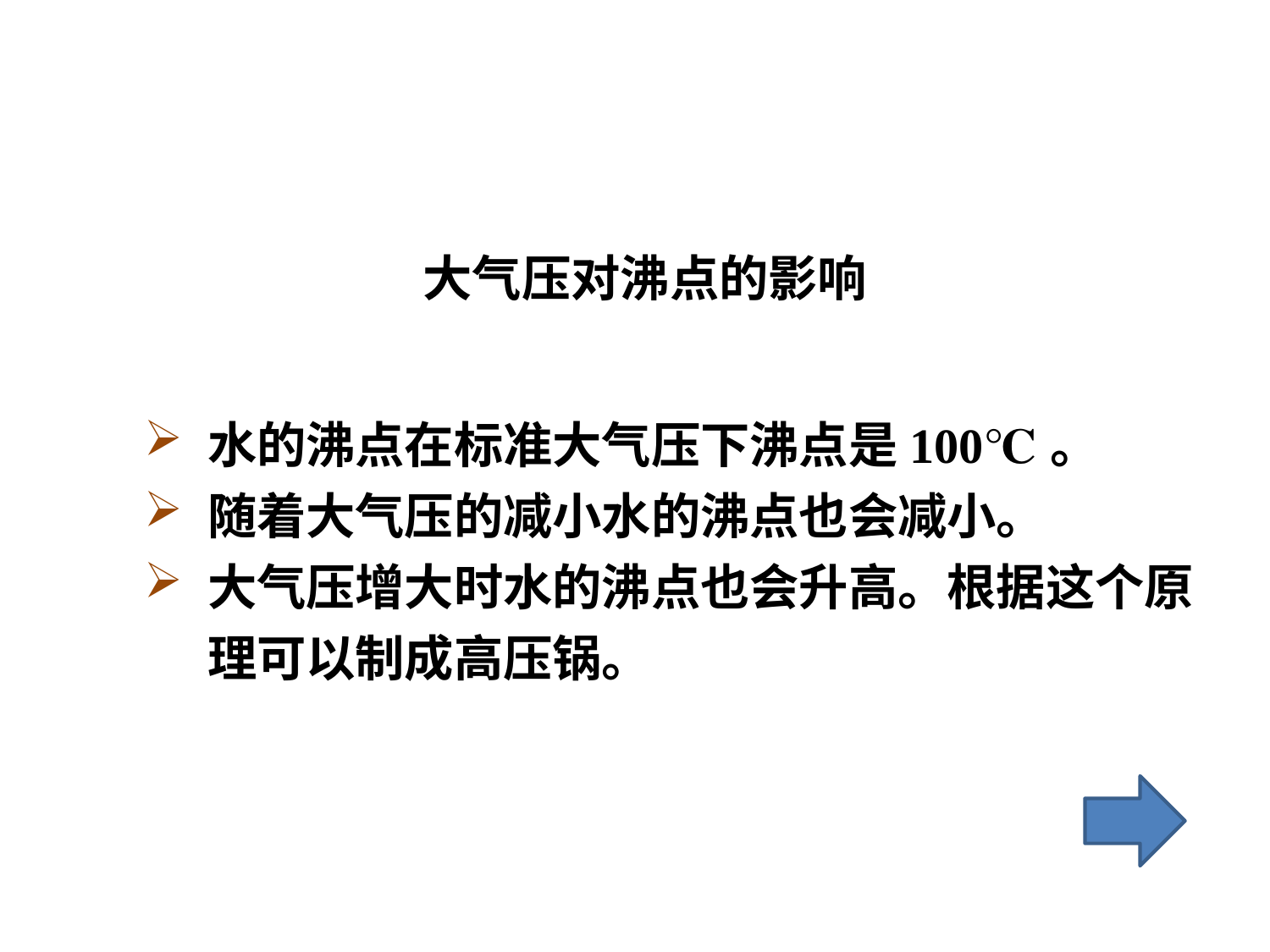

大气压对沸点的影响
水的沸点在标准大气压下沸点是100℃。
随着大气压的减小水的沸点也会减小。
大气压增大时水的沸点也会升高。根据这个原理可以制成高压锅。